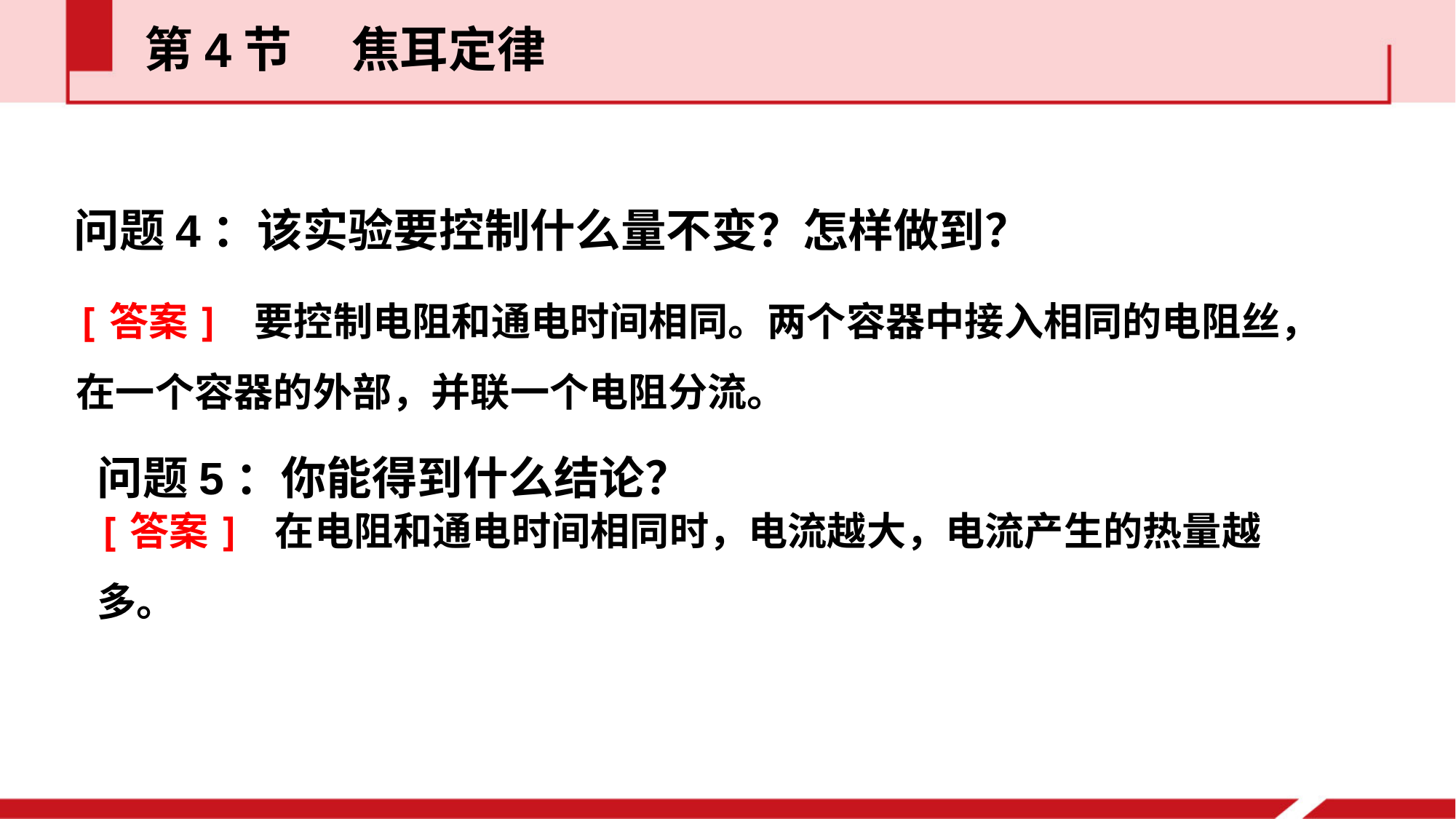

第4节  焦耳定律
问题4：该实验要控制什么量不变？怎样做到？
[答案] 要控制电阻和通电时间相同。两个容器中接入相同的电阻丝，在一个容器的外部，并联一个电阻分流。
问题5：你能得到什么结论？
[答案] 在电阻和通电时间相同时，电流越大，电流产生的热量越多。